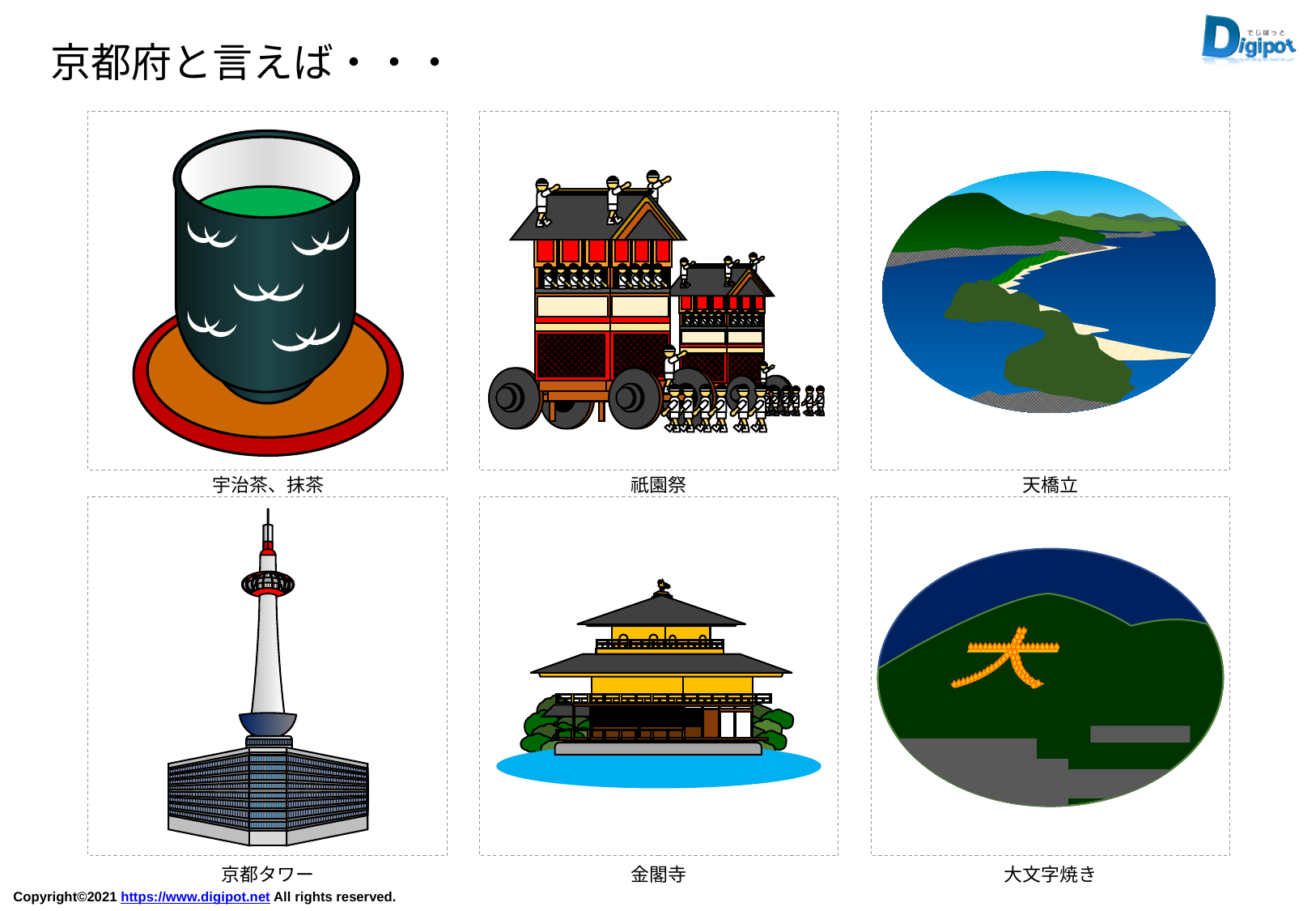

京都府と言えば・・・

宇治茶、抹茶
祇園祭
天橋立

大

京都タワー
金閣寺
大文字焼き